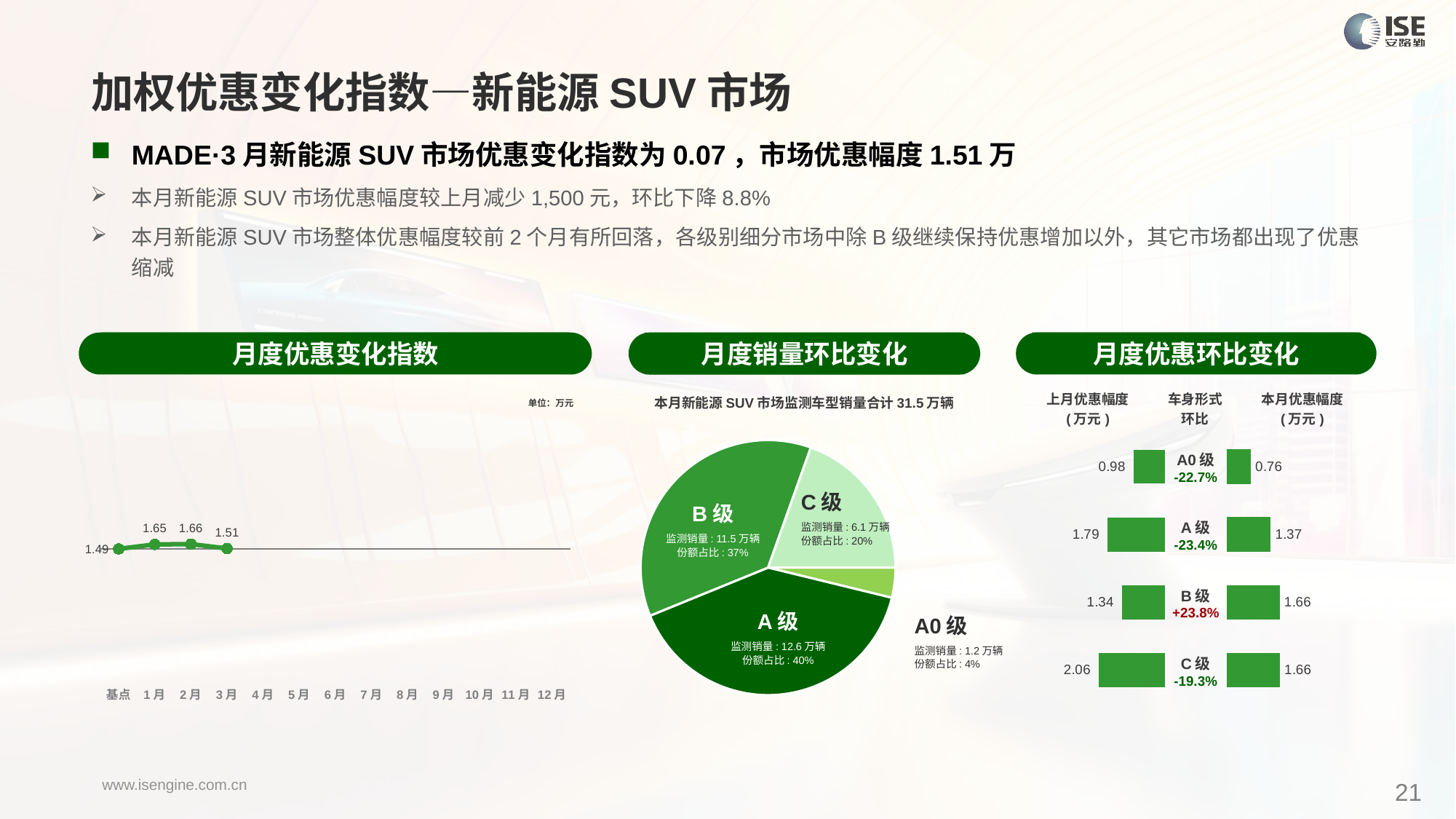

加权优惠变化指数—新能源SUV市场
MADE·3月新能源SUV市场优惠变化指数为0.07，市场优惠幅度1.51万
本月新能源SUV市场优惠幅度较上月减少1,500元，环比下降8.8%
本月新能源SUV市场整体优惠幅度较前2个月有所回落，各级别细分市场中除B级继续保持优惠增加以外，其它市场都出现了优惠缩减
月度优惠变化指数

月度优惠环比变化

月度销量环比变化

### Chart

| Category | Y2024 |
|---|---|
| 基点 | 0.0 |
| 1月 | 0.7033497616085129 |
| 2月 | 0.75 |
| 3月 | 0.07 |
| 4月 | None |
| 5月 | None |
| 6月 | None |
| 7月 | None |
| 8月 | None |
| 9月 | None |
| 10月 | None |
| 11月 | None |
| 12月 | None |
本月新能源SUV市场监测车型销量合计31.5万辆
| 上月优惠幅度 (万元) | 车身形式 环比 | 本月优惠幅度 (万元) |
| --- | --- | --- |
单位：万元

### Chart

| Category | 细分市场 |
|---|---|
| A0级 | 12002.0 |
| A级 | 126149.0 |
| B级 | 115374.0 |
| C级 | 61610.0 |
| A0级 -22.7% |
| --- |
| A级 -23.4% |
| B级 +23.8% |
| C级 -19.3% |

### Chart

| Category | 成交均价 |
|---|---|
| A0 | 0.98 |
| A | 1.79 |
| B | 1.34 |
| C | 2.06 |

### Chart

| Category | 金额 |
|---|---|
| A0 | 0.7582906182305184 |
| A | 1.3730642118447471 |
| B | 1.6558724669336389 |
| C | 1.6620390715792899 |
C级
监测销量: 6.1万辆
份额占比: 20%
B级
监测销量: 11.5万辆
份额占比: 37%
A级
监测销量: 12.6万辆
份额占比: 40%
A0级
监测销量: 1.2万辆
份额占比: 4%
21